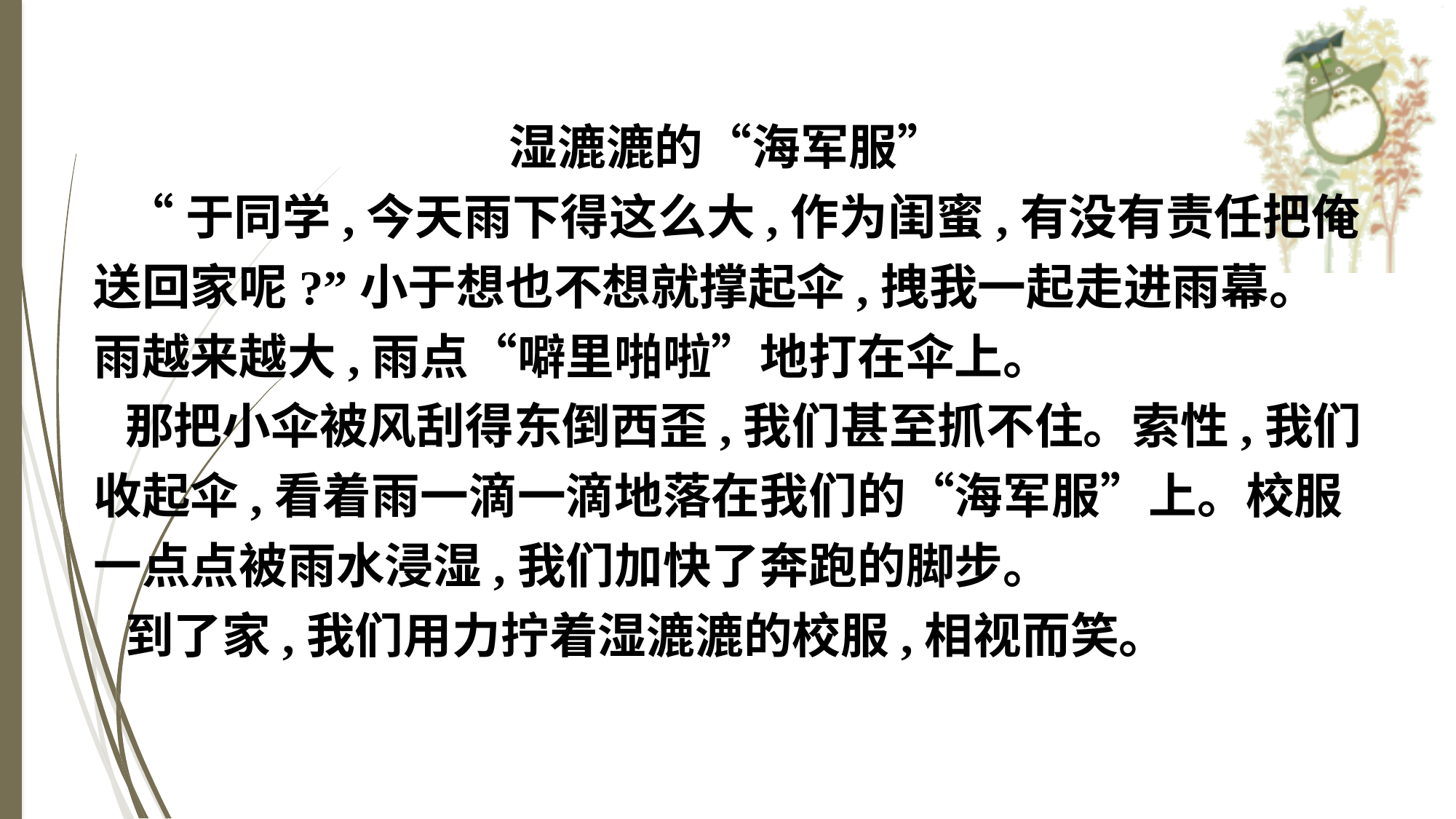

湿漉漉的“海军服”
“于同学,今天雨下得这么大,作为闺蜜,有没有责任把俺送回家呢?”小于想也不想就撑起伞,拽我一起走进雨幕。雨越来越大,雨点“噼里啪啦”地打在伞上。
那把小伞被风刮得东倒西歪,我们甚至抓不住。索性,我们收起伞,看着雨一滴一滴地落在我们的“海军服”上。校服一点点被雨水浸湿,我们加快了奔跑的脚步。
到了家,我们用力拧着湿漉漉的校服,相视而笑。